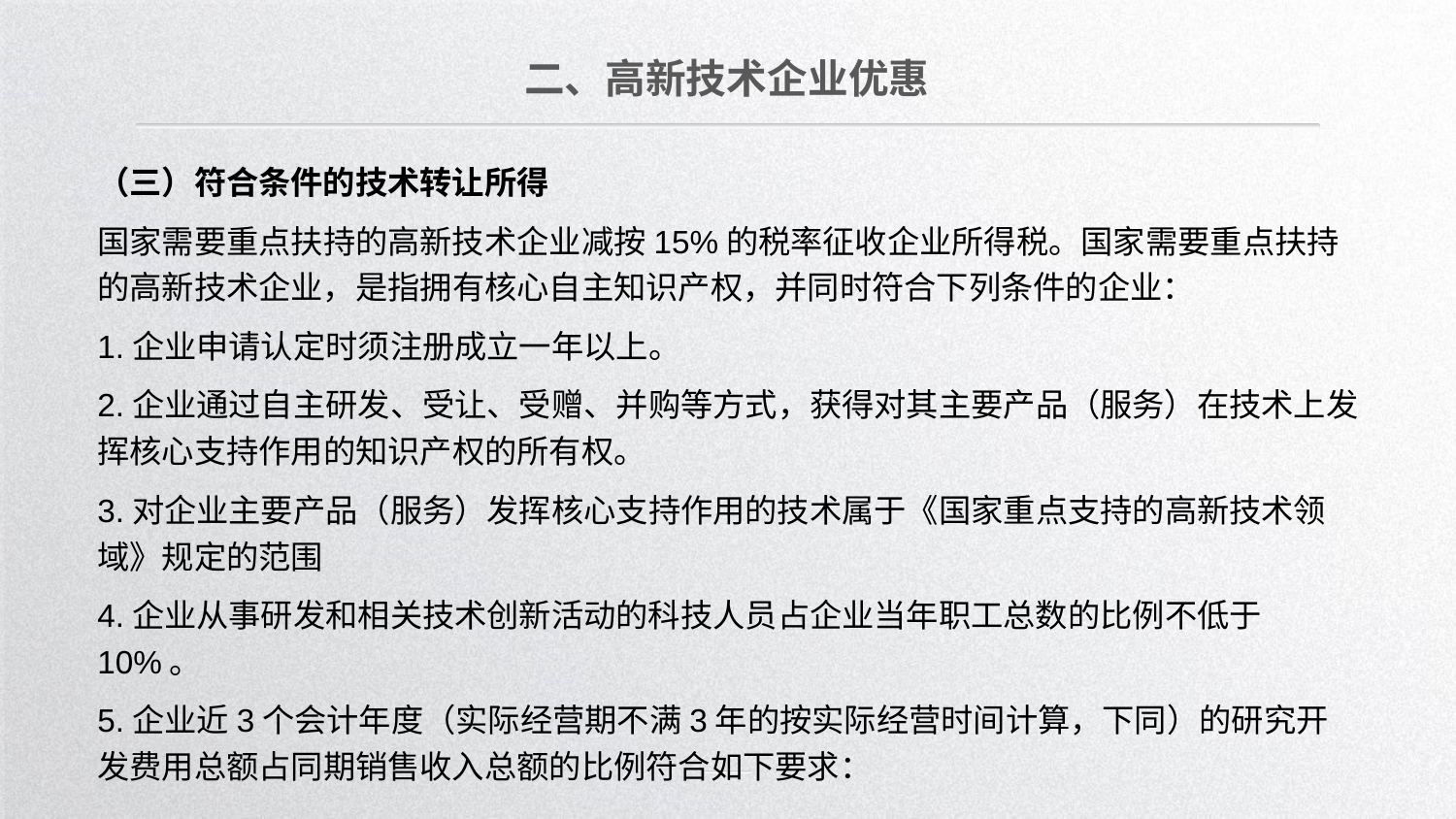

二、高新技术企业优惠
（三）符合条件的技术转让所得
国家需要重点扶持的高新技术企业减按15%的税率征收企业所得税。国家需要重点扶持的高新技术企业，是指拥有核心自主知识产权，并同时符合下列条件的企业：
1.企业申请认定时须注册成立一年以上。
2.企业通过自主研发、受让、受赠、并购等方式，获得对其主要产品（服务）在技术上发挥核心支持作用的知识产权的所有权。
3.对企业主要产品（服务）发挥核心支持作用的技术属于《国家重点支持的高新技术领域》规定的范围
4.企业从事研发和相关技术创新活动的科技人员占企业当年职工总数的比例不低于10%。
5.企业近3个会计年度（实际经营期不满3年的按实际经营时间计算，下同）的研究开发费用总额占同期销售收入总额的比例符合如下要求：